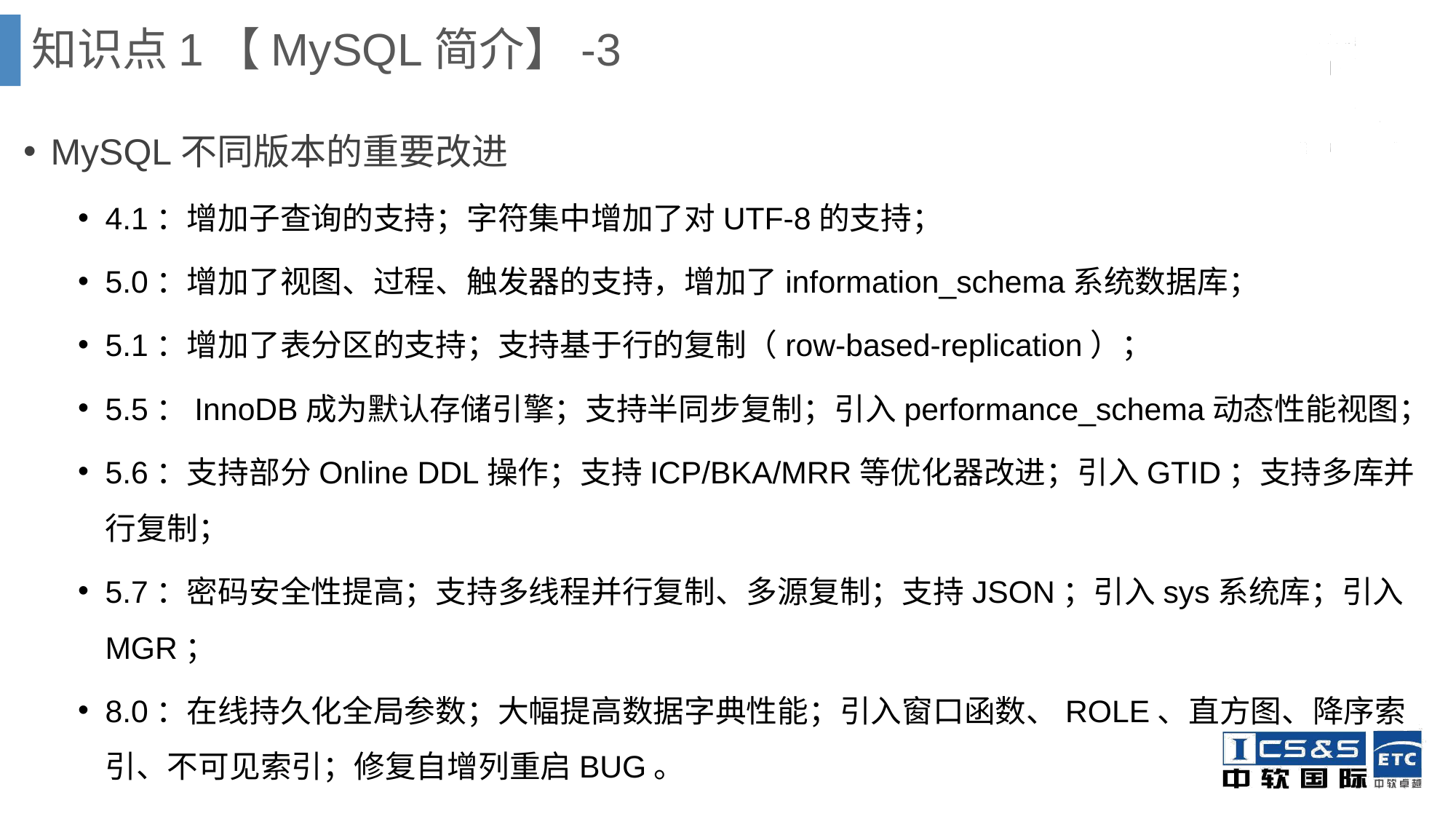

知识点1【MySQL简介】-3
MySQL不同版本的重要改进
4.1：增加子查询的支持；字符集中增加了对UTF-8的支持；
5.0：增加了视图、过程、触发器的支持，增加了information_schema系统数据库；
5.1：增加了表分区的支持；支持基于行的复制（row-based-replication）；
5.5：InnoDB成为默认存储引擎；支持半同步复制；引入performance_schema动态性能视图；
5.6：支持部分Online DDL操作；支持ICP/BKA/MRR等优化器改进；引入GTID；支持多库并行复制；
5.7：密码安全性提高；支持多线程并行复制、多源复制；支持JSON；引入sys系统库；引入MGR；
8.0：在线持久化全局参数；大幅提高数据字典性能；引入窗口函数、ROLE、直方图、降序索引、不可见索引；修复自增列重启BUG。